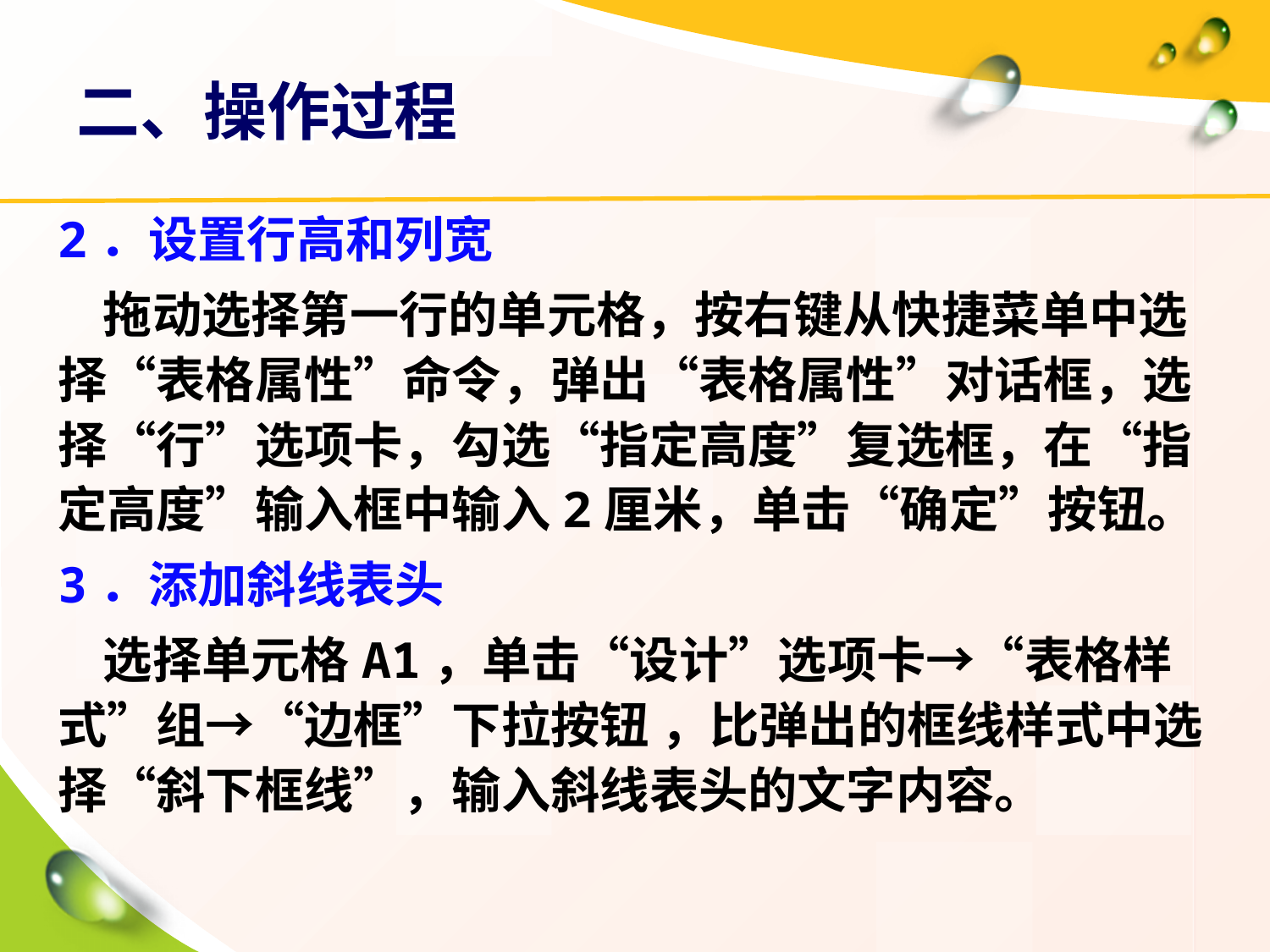

# 二、操作过程
2．设置行高和列宽
   拖动选择第一行的单元格，按右键从快捷菜单中选择“表格属性”命令，弹出“表格属性”对话框，选择“行”选项卡，勾选“指定高度”复选框，在“指定高度”输入框中输入2厘米，单击“确定”按钮。
3．添加斜线表头
   选择单元格A1，单击“设计”选项卡→“表格样式”组→“边框”下拉按钮 ，比弹出的框线样式中选择“斜下框线”，输入斜线表头的文字内容。